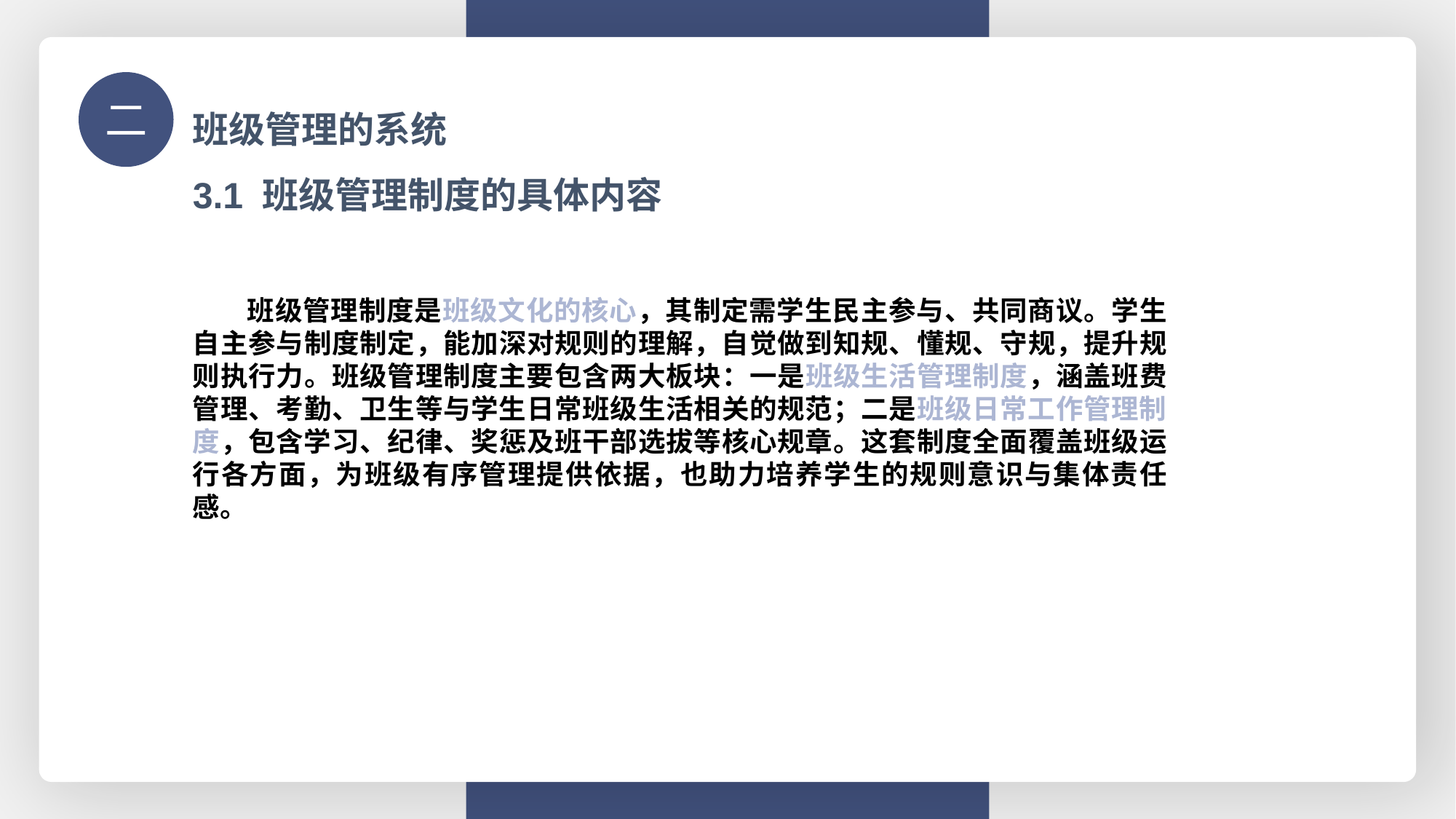

班级管理的系统
二
3.1 班级管理制度的具体内容
       班级管理制度是班级文化的核心，其制定需学生民主参与、共同商议。学生自主参与制度制定，能加深对规则的理解，自觉做到知规、懂规、守规，提升规则执行力。班级管理制度主要包含两大板块：一是班级生活管理制度，涵盖班费管理、考勤、卫生等与学生日常班级生活相关的规范；二是班级日常工作管理制度，包含学习、纪律、奖惩及班干部选拔等核心规章。这套制度全面覆盖班级运行各方面，为班级有序管理提供依据，也助力培养学生的规则意识与集体责任感。